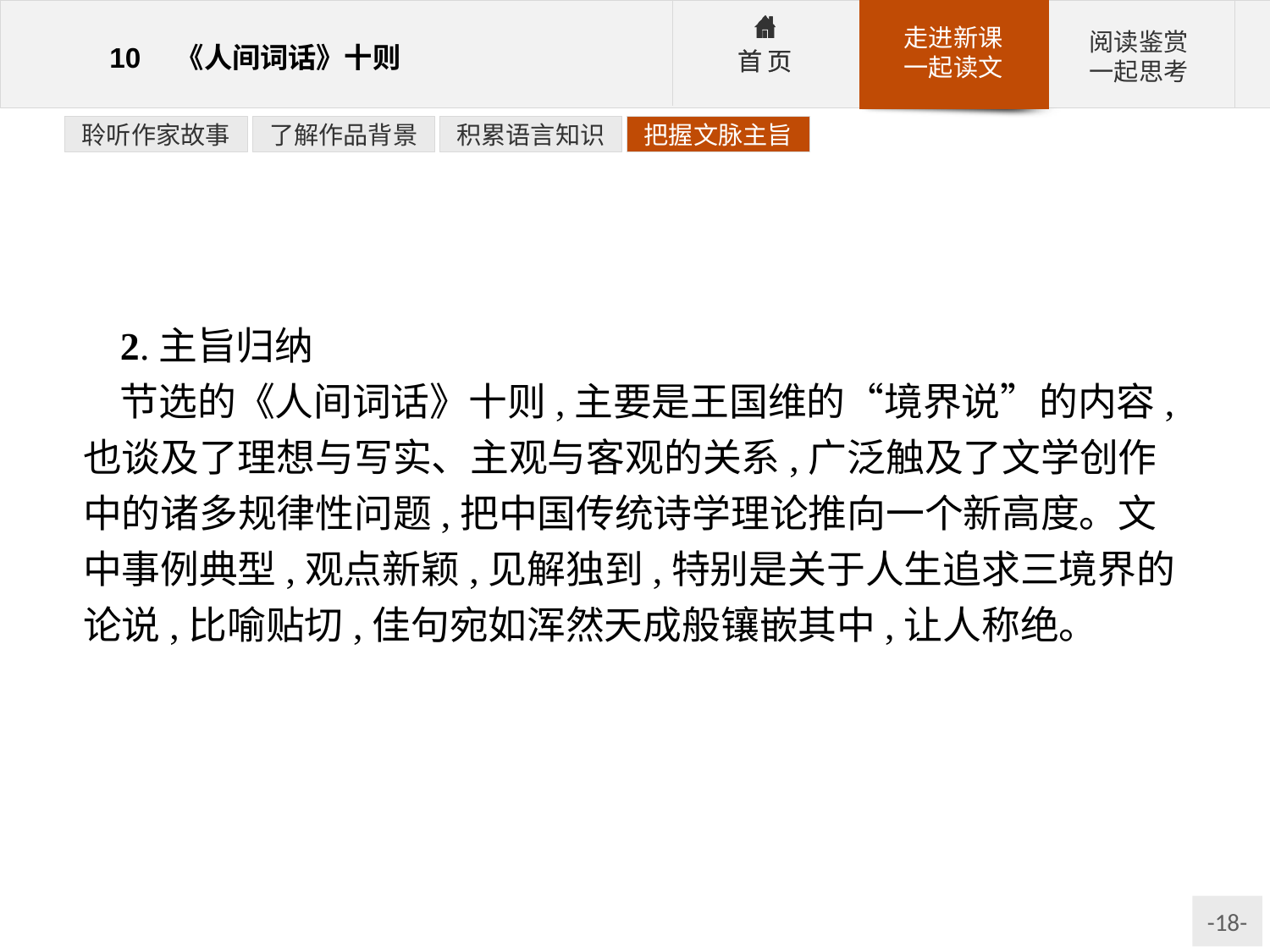

聆听作家故事
了解作品背景
积累语言知识
把握文脉主旨
2.主旨归纳
节选的《人间词话》十则,主要是王国维的“境界说”的内容,也谈及了理想与写实、主观与客观的关系,广泛触及了文学创作中的诸多规律性问题,把中国传统诗学理论推向一个新高度。文中事例典型,观点新颖,见解独到,特别是关于人生追求三境界的论说,比喻贴切,佳句宛如浑然天成般镶嵌其中,让人称绝。